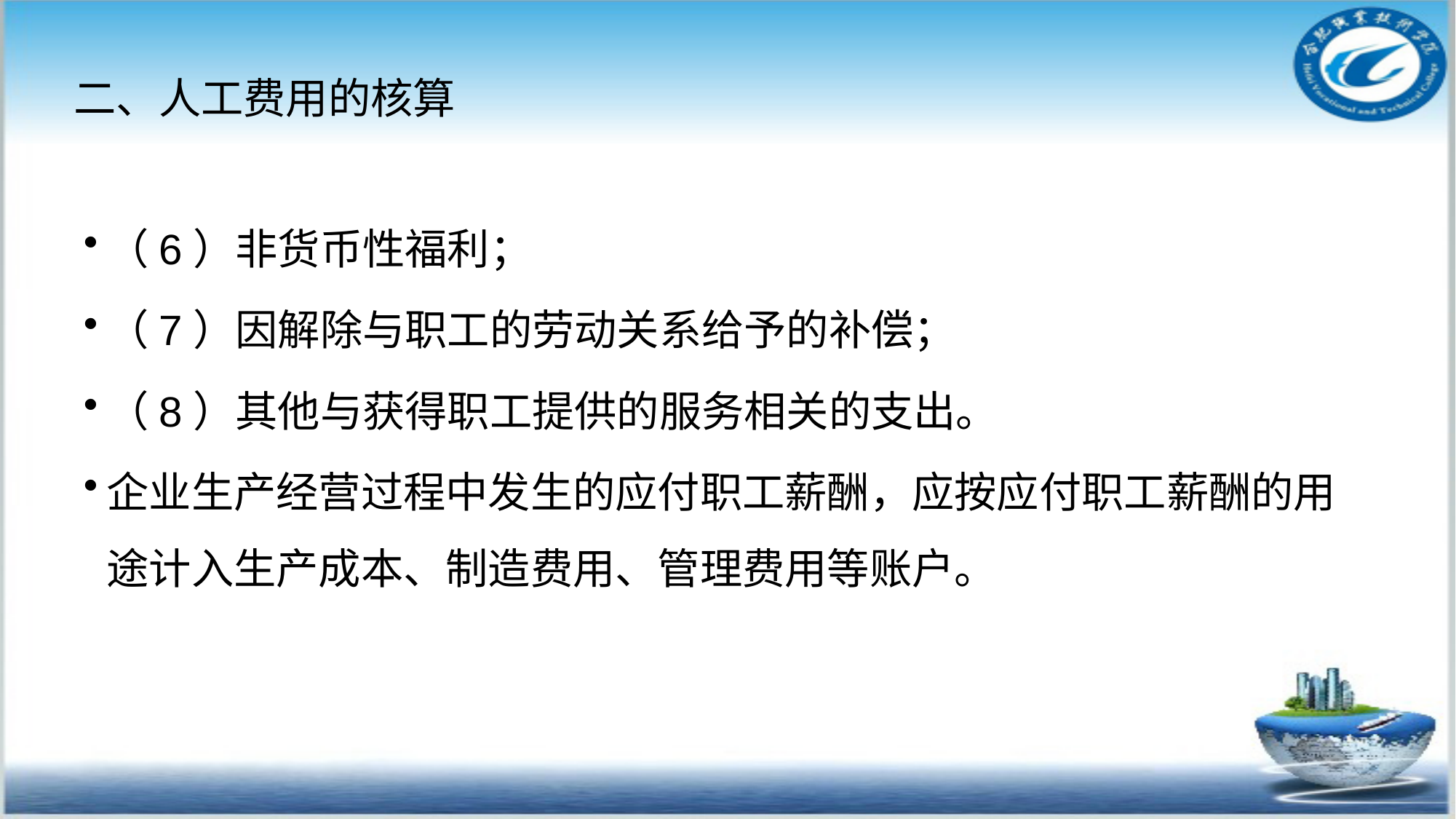

二、人工费用的核算
（6）非货币性福利；
（7）因解除与职工的劳动关系给予的补偿；
（8）其他与获得职工提供的服务相关的支出。
企业生产经营过程中发生的应付职工薪酬，应按应付职工薪酬的用途计入生产成本、制造费用、管理费用等账户。